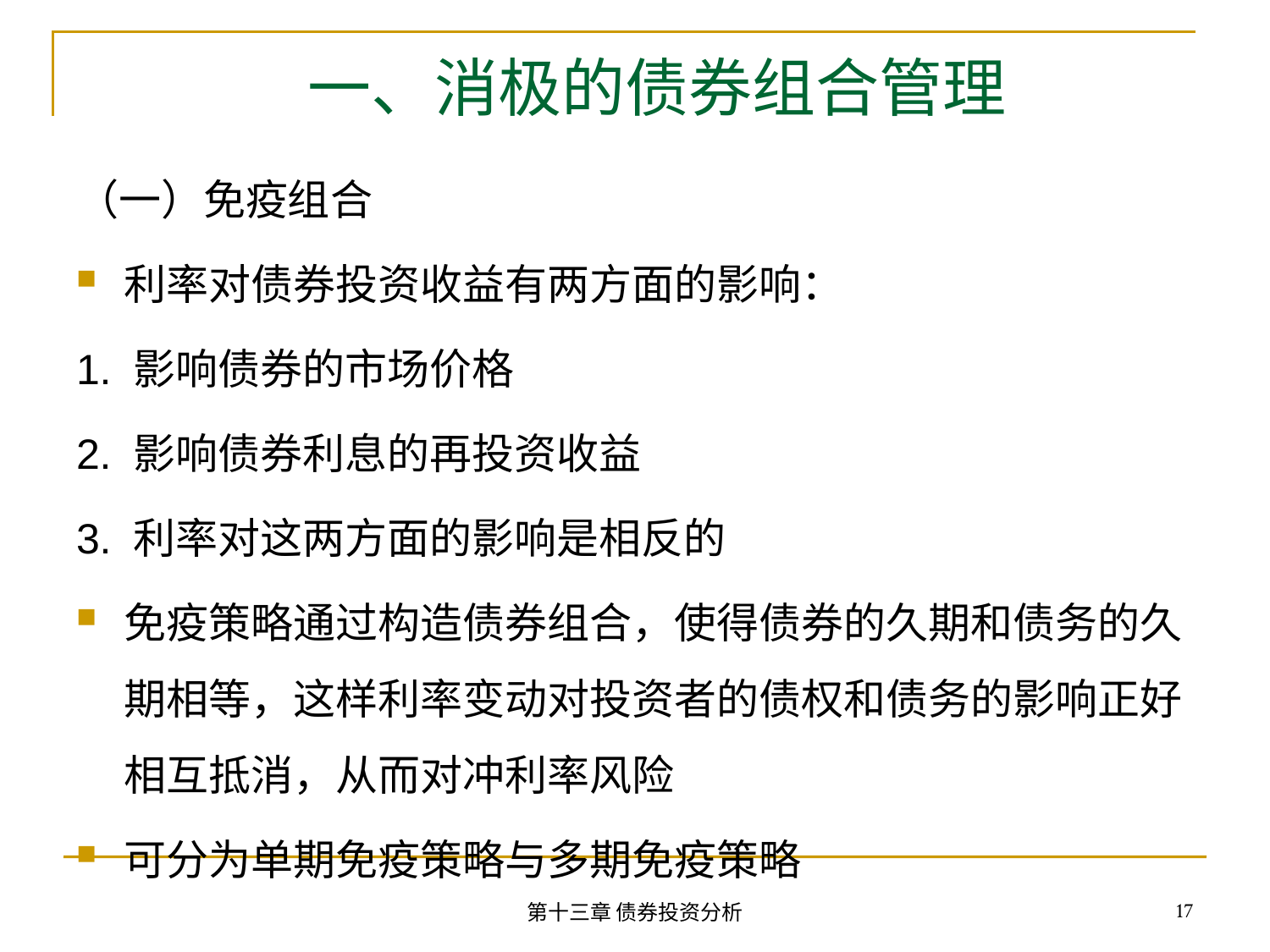

# 一、消极的债券组合管理
（一）免疫组合
利率对债券投资收益有两方面的影响：
1. 影响债券的市场价格
2. 影响债券利息的再投资收益
3. 利率对这两方面的影响是相反的
免疫策略通过构造债券组合，使得债券的久期和债务的久期相等，这样利率变动对投资者的债权和债务的影响正好相互抵消，从而对冲利率风险
可分为单期免疫策略与多期免疫策略

17
第十三章 债券投资分析